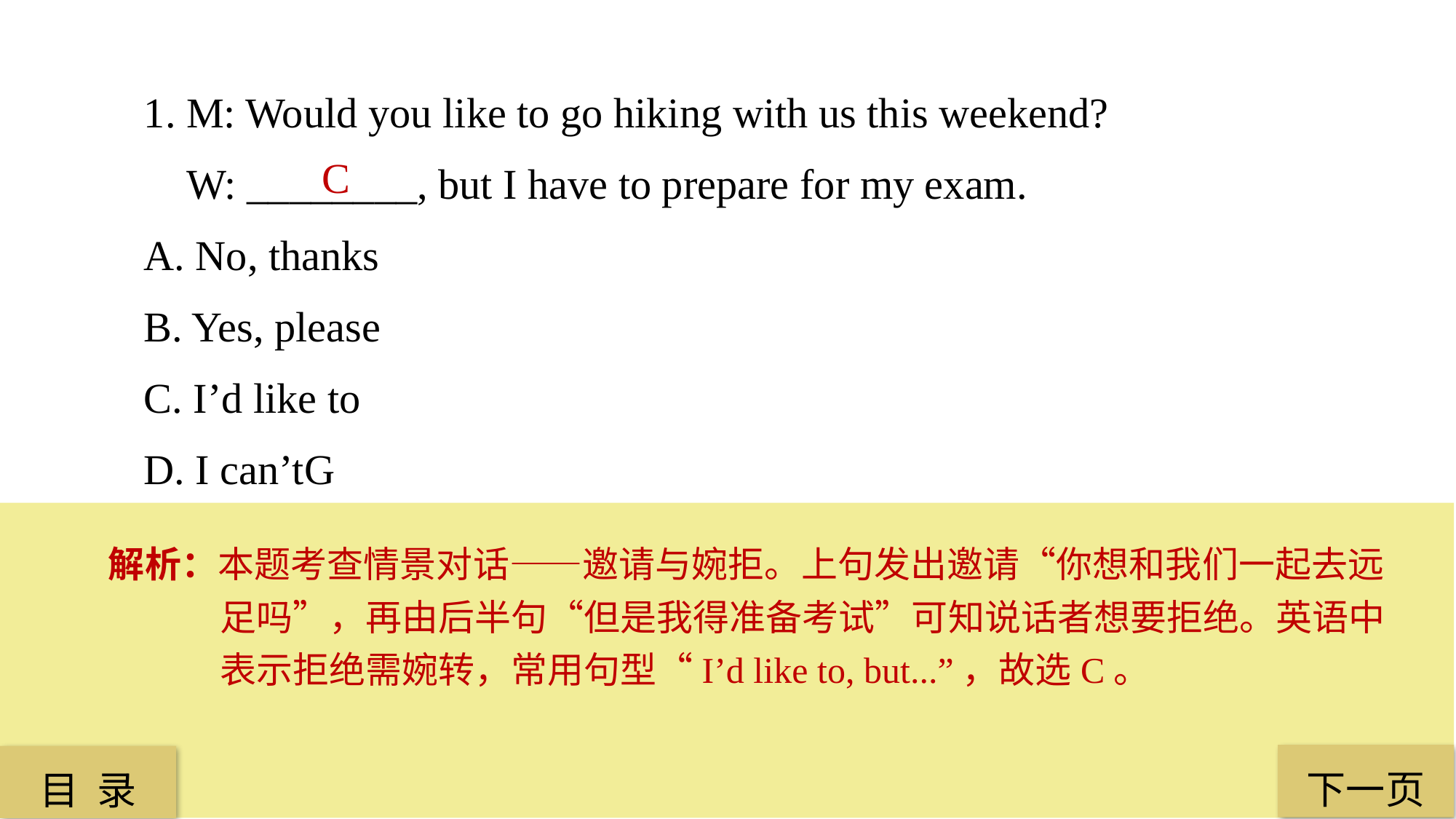

1. M: Would you like to go hiking with us this weekend?
    W: ________, but I have to prepare for my exam.
A. No, thanks
B. Yes, please
C. I’d like to
D. I can’tG
C
解析：本题考查情景对话——邀请与婉拒。上句发出邀请“你想和我们一起去远足吗”，再由后半句“但是我得准备考试”可知说话者想要拒绝。英语中表示拒绝需婉转，常用句型“I’d like to, but...”，故选C。